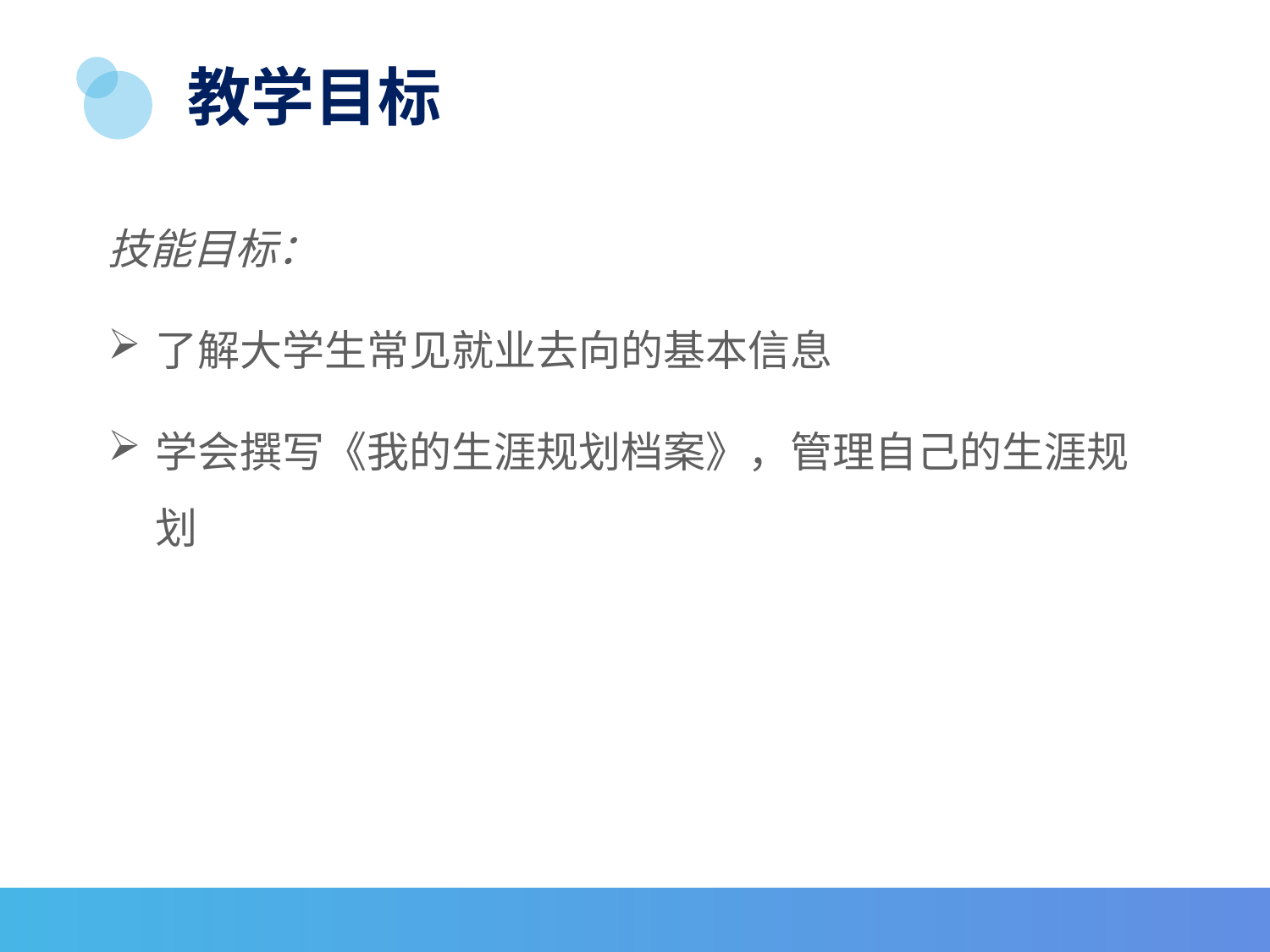

# 教学目标
技能目标：
了解大学生常见就业去向的基本信息
学会撰写《我的生涯规划档案》，管理自己的生涯规划